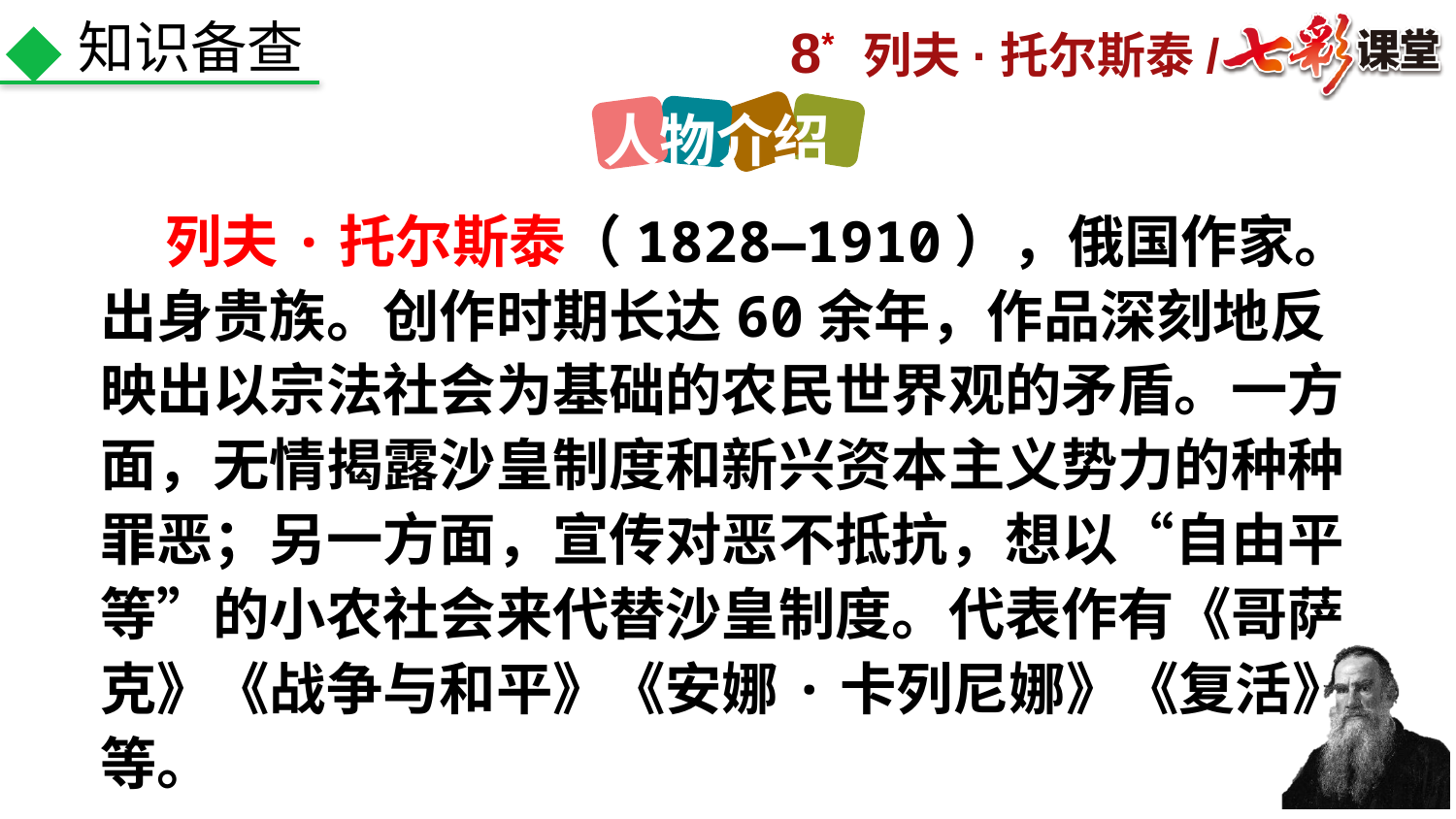

知识备查

背景资料
人物介绍

    列夫·托尔斯泰（1828—1910），俄国作家。出身贵族。创作时期长达60余年，作品深刻地反映出以宗法社会为基础的农民世界观的矛盾。一方面，无情揭露沙皇制度和新兴资本主义势力的种种罪恶；另一方面，宣传对恶不抵抗，想以“自由平等”的小农社会来代替沙皇制度。代表作有《哥萨克》《战争与和平》《安娜·卡列尼娜》《复活》等。